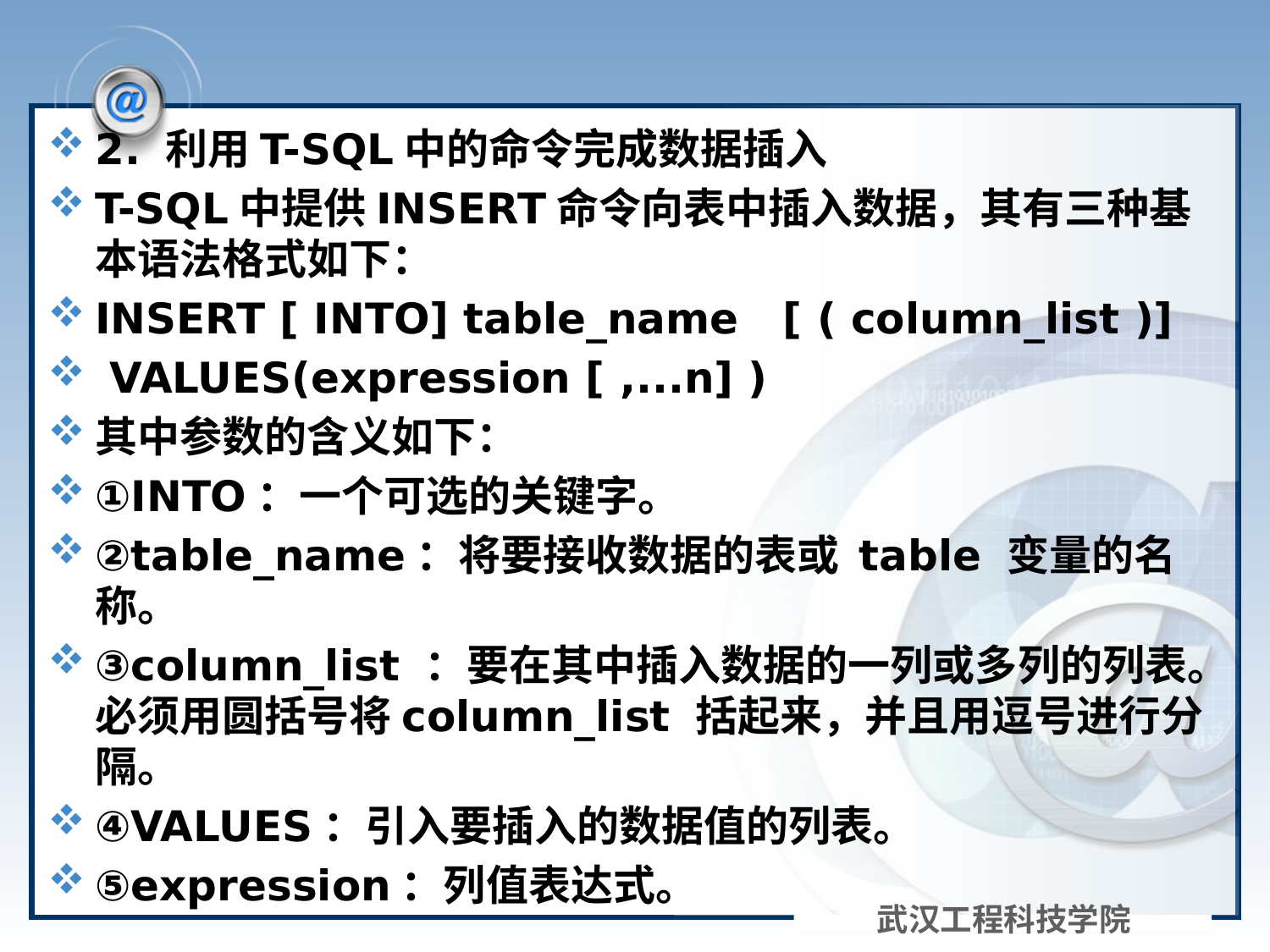

#
2. 利用T-SQL中的命令完成数据插入
T-SQL中提供INSERT命令向表中插入数据，其有三种基本语法格式如下：
INSERT [ INTO] table_name   [ ( column_list )]
 VALUES(expression [ ,...n] )
其中参数的含义如下：
①INTO：一个可选的关键字。
②table_name：将要接收数据的表或 table 变量的名称。
③column_list ：要在其中插入数据的一列或多列的列表。必须用圆括号将column_list 括起来，并且用逗号进行分隔。
④VALUES：引入要插入的数据值的列表。
⑤expression：列值表达式。
武汉工程科技学院